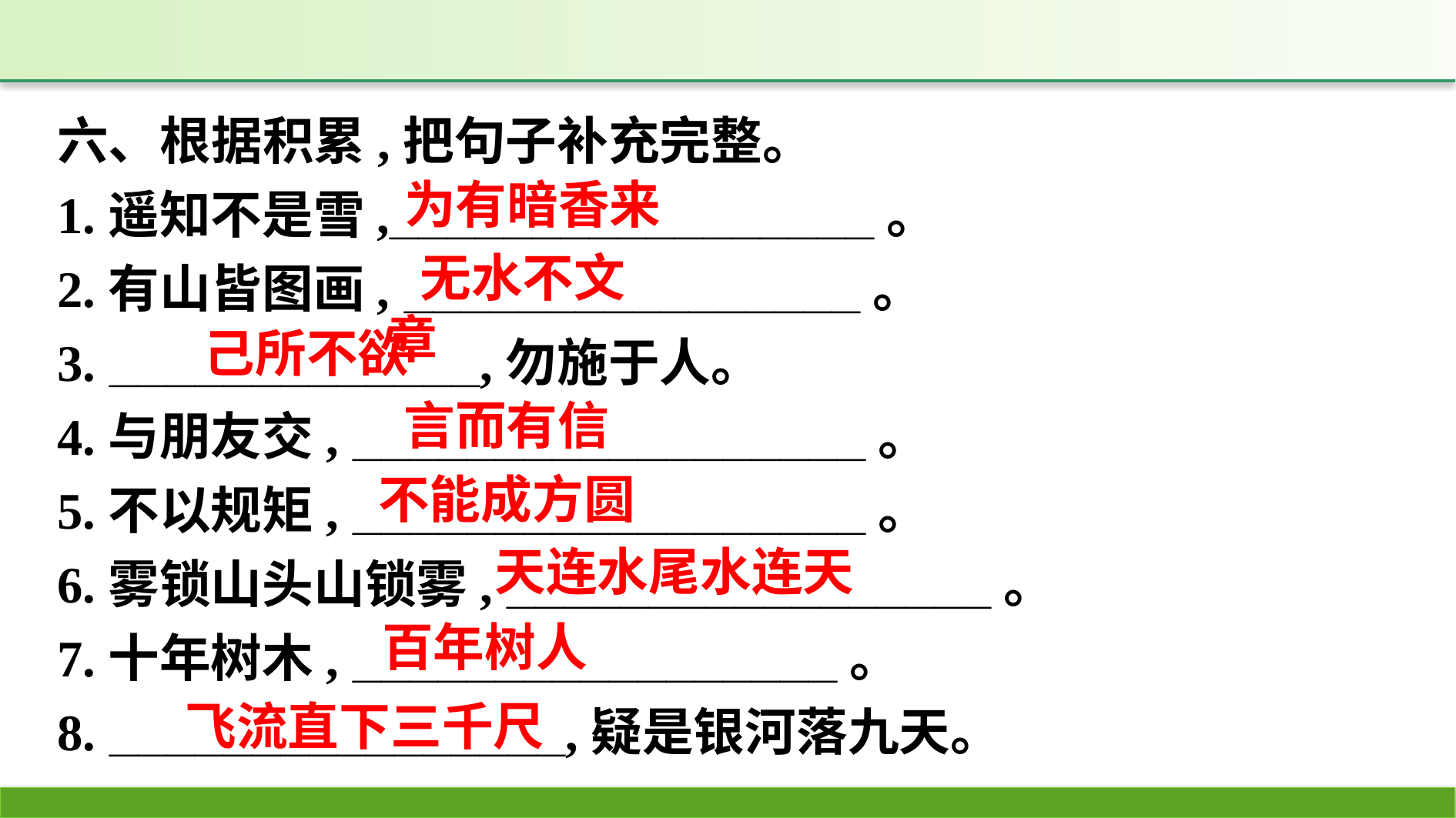

六、根据积累,把句子补充完整。
1.遥知不是雪,_________________。
2.有山皆图画, ________________。
3. _____________,勿施于人。
4.与朋友交, __________________。
5.不以规矩, __________________。
6.雾锁山头山锁雾, _________________。
7.十年树木, _________________。
8. ________________,疑是银河落九天。
为有暗香来
无水不文章
己所不欲
言而有信
不能成方圆
天连水尾水连天
百年树人
飞流直下三千尺